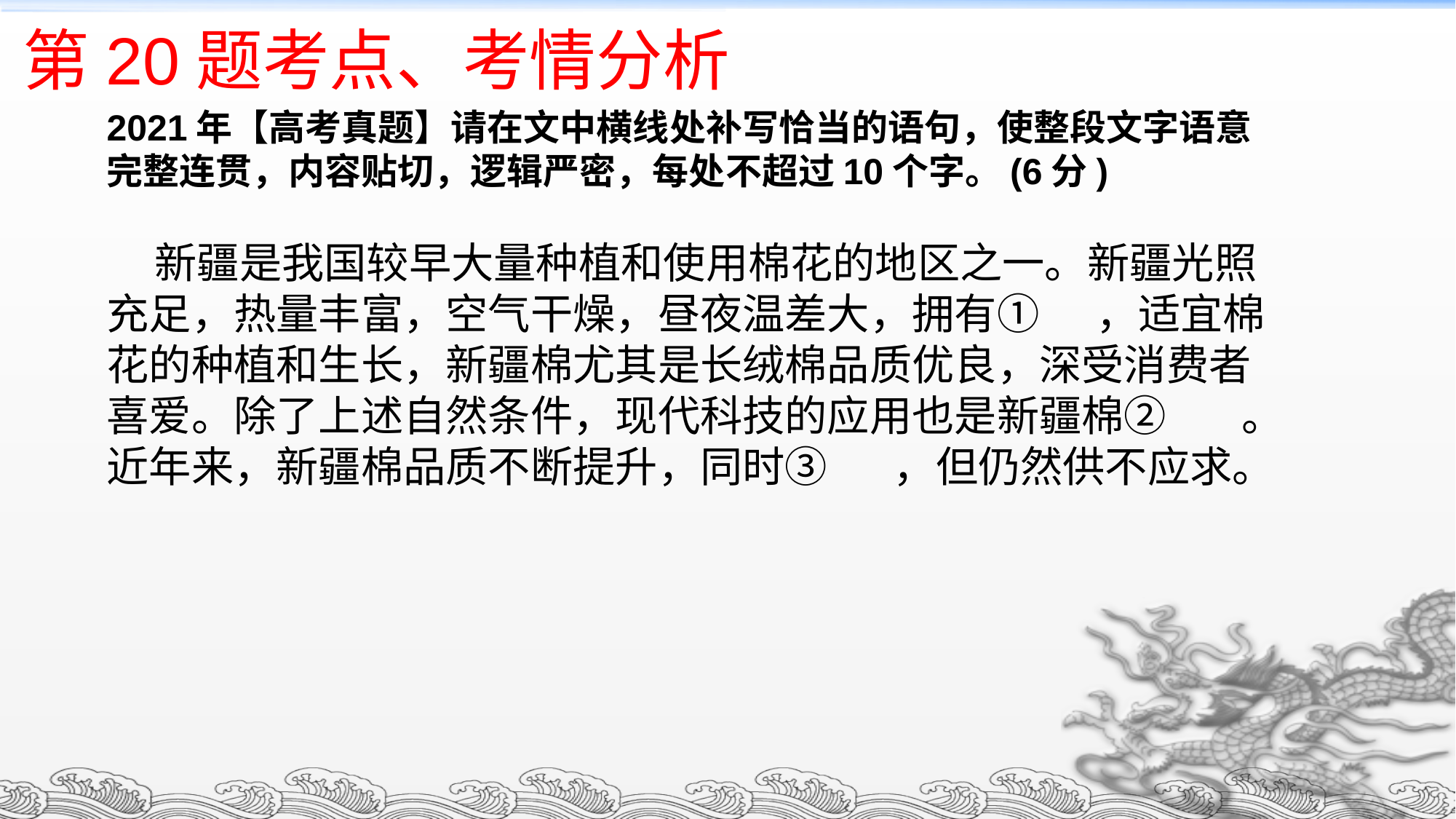

# 第20题考点、考情分析
2021年【高考真题】请在文中横线处补写恰当的语句，使整段文字语意完整连贯，内容贴切，逻辑严密，每处不超过10个字。(6分)

    新疆是我国较早大量种植和使用棉花的地区之一。新疆光照充足，热量丰富，空气干燥，昼夜温差大，拥有①      ，适宜棉花的种植和生长，新疆棉尤其是长绒棉品质优良，深受消费者喜爱。除了上述自然条件，现代科技的应用也是新疆棉②        。近年来，新疆棉品质不断提升，同时③       ，但仍然供不应求。